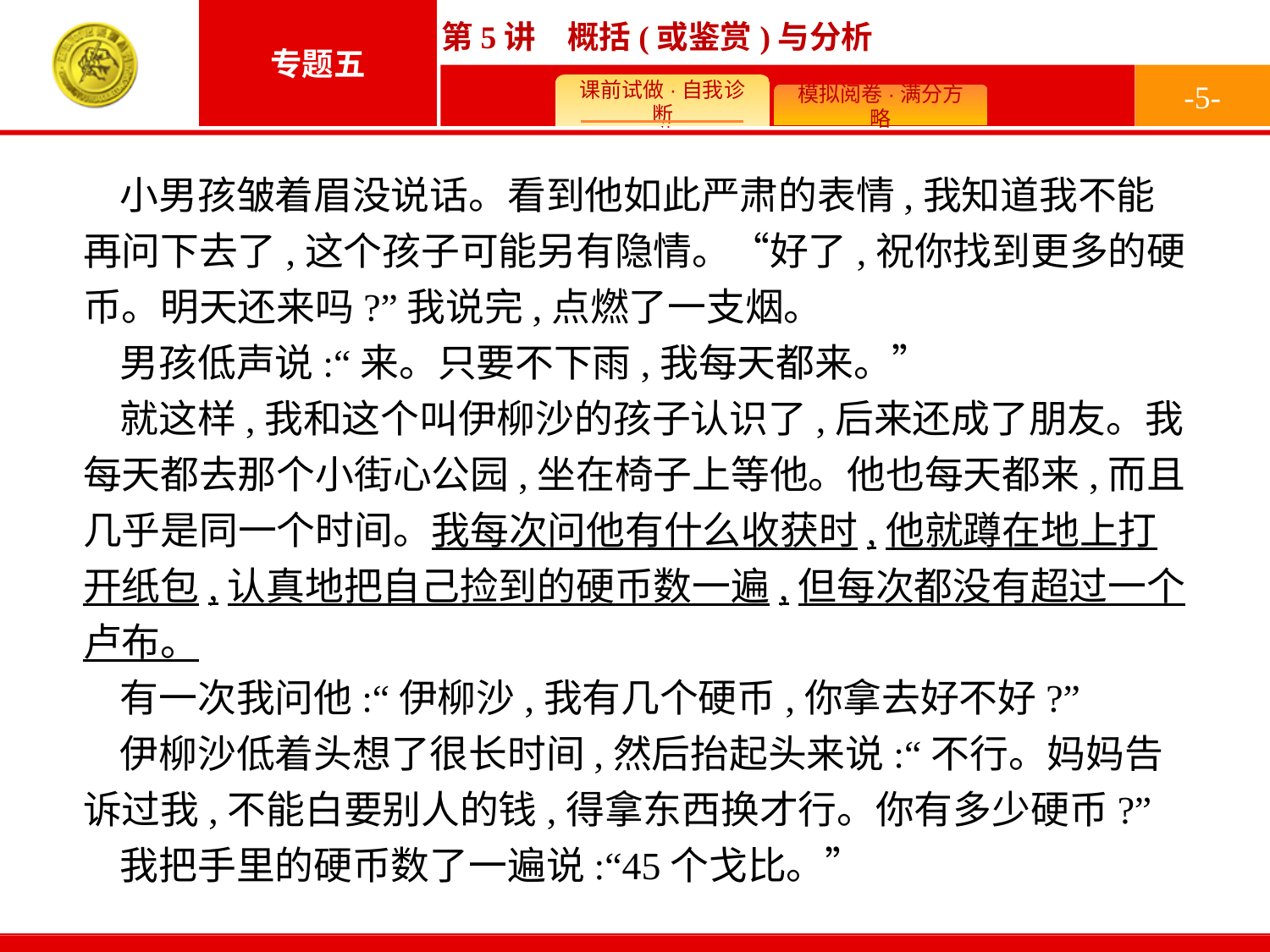

-5-
小男孩皱着眉没说话。看到他如此严肃的表情,我知道我不能再问下去了,这个孩子可能另有隐情。“好了,祝你找到更多的硬币。明天还来吗?”我说完,点燃了一支烟。
男孩低声说:“来。只要不下雨,我每天都来。”
就这样,我和这个叫伊柳沙的孩子认识了,后来还成了朋友。我每天都去那个小街心公园,坐在椅子上等他。他也每天都来,而且几乎是同一个时间。我每次问他有什么收获时,他就蹲在地上打开纸包,认真地把自己捡到的硬币数一遍,但每次都没有超过一个卢布。
有一次我问他:“伊柳沙,我有几个硬币,你拿去好不好?”
伊柳沙低着头想了很长时间,然后抬起头来说:“不行。妈妈告诉过我,不能白要别人的钱,得拿东西换才行。你有多少硬币?”
我把手里的硬币数了一遍说:“45个戈比。”